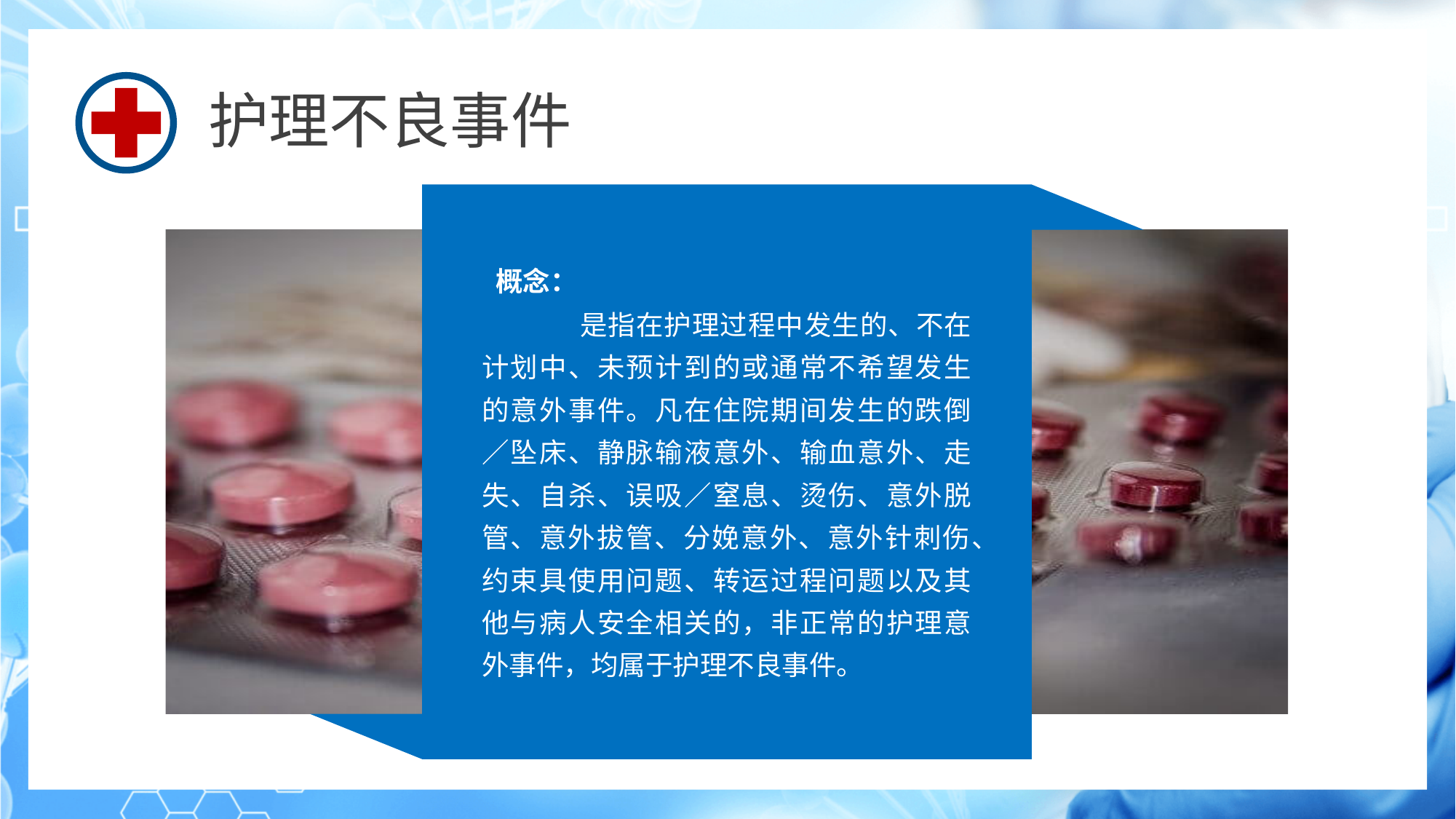

护理不良事件

 概念：
             是指在护理过程中发生的、不在计划中、未预计到的或通常不希望发生的意外事件。凡在住院期间发生的跌倒∕坠床、静脉输液意外、输血意外、走失、自杀、误吸∕窒息、烫伤、意外脱管、意外拔管、分娩意外、意外针刺伤、约束具使用问题、转运过程问题以及其他与病人安全相关的，非正常的护理意外事件，均属于护理不良事件。